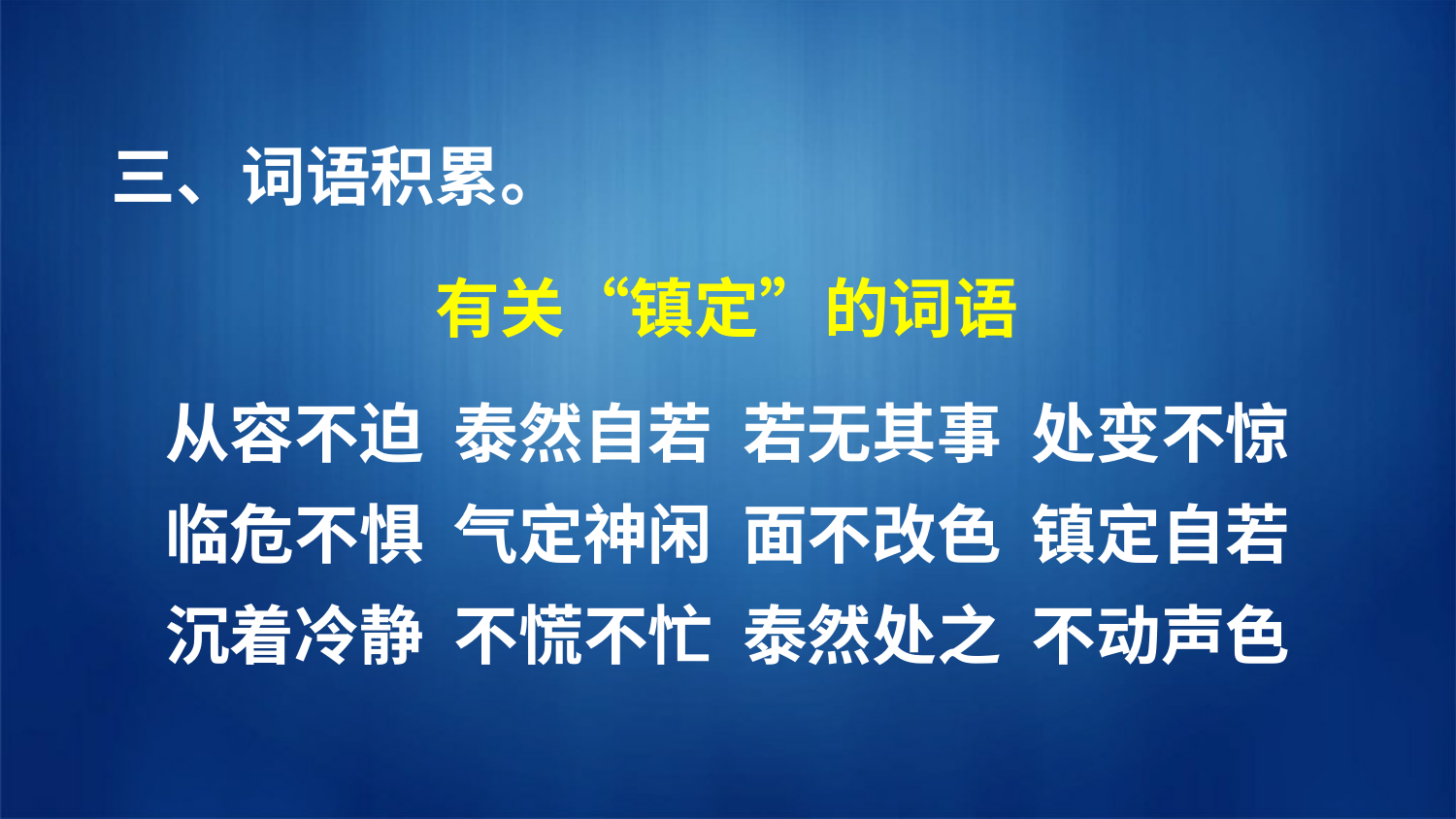

三、词语积累。
有关“镇定”的词语
从容不迫  泰然自若  若无其事  处变不惊
临危不惧  气定神闲  面不改色  镇定自若
沉着冷静  不慌不忙  泰然处之  不动声色